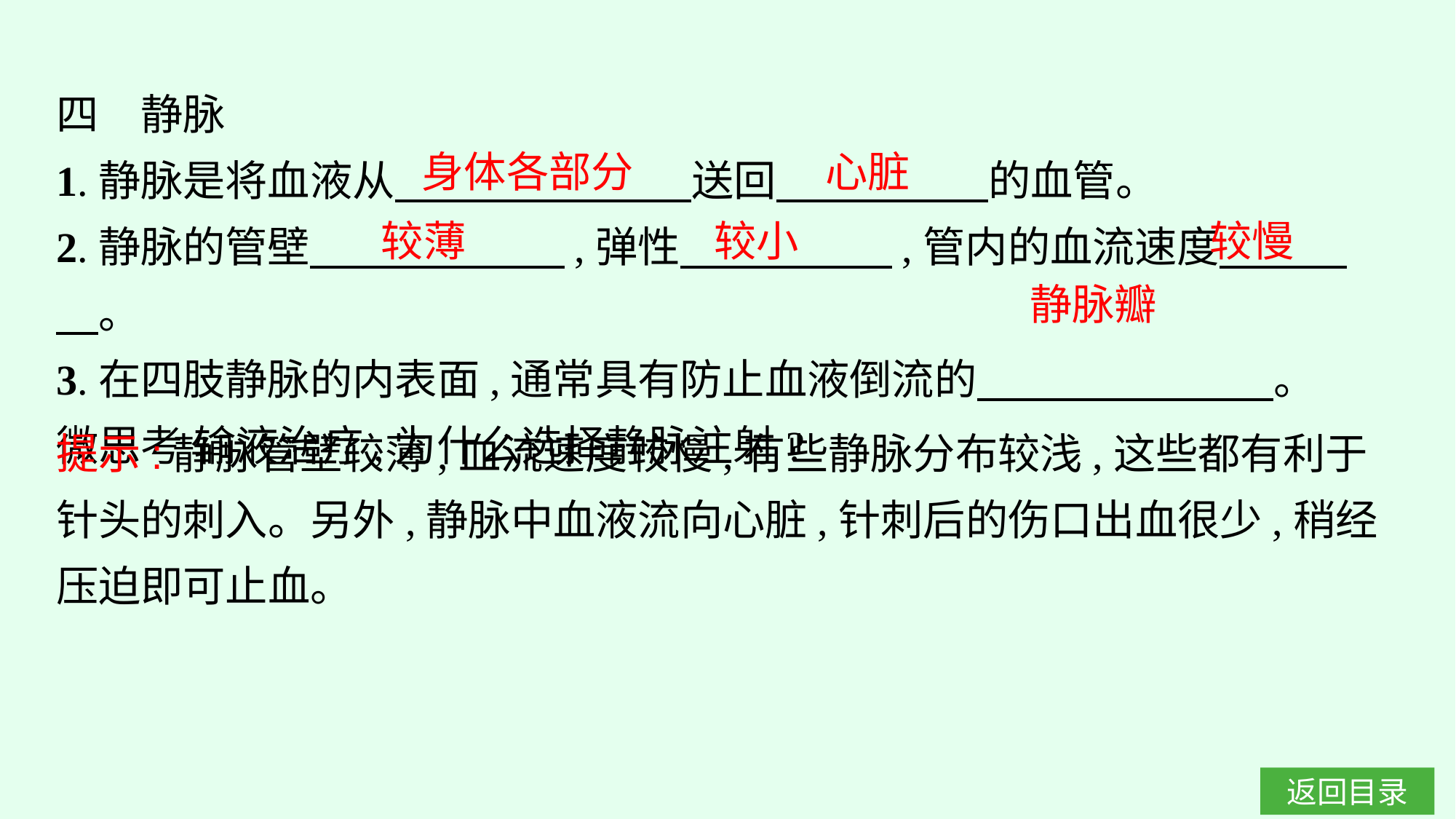

四　静脉
1.静脉是将血液从　　　　　　　送回　　　　　的血管。
2.静脉的管壁　　　　　　,弹性　　　　　,管内的血流速度　　　　。
3.在四肢静脉的内表面,通常具有防止血液倒流的　　　　　　　。
微思考 输液治疗,为什么选择静脉注射?
身体各部分
心脏
较薄
较小
较慢
静脉瓣
提示:静脉管壁较薄,血流速度较慢,有些静脉分布较浅,这些都有利于针头的刺入。另外,静脉中血液流向心脏,针刺后的伤口出血很少,稍经压迫即可止血。